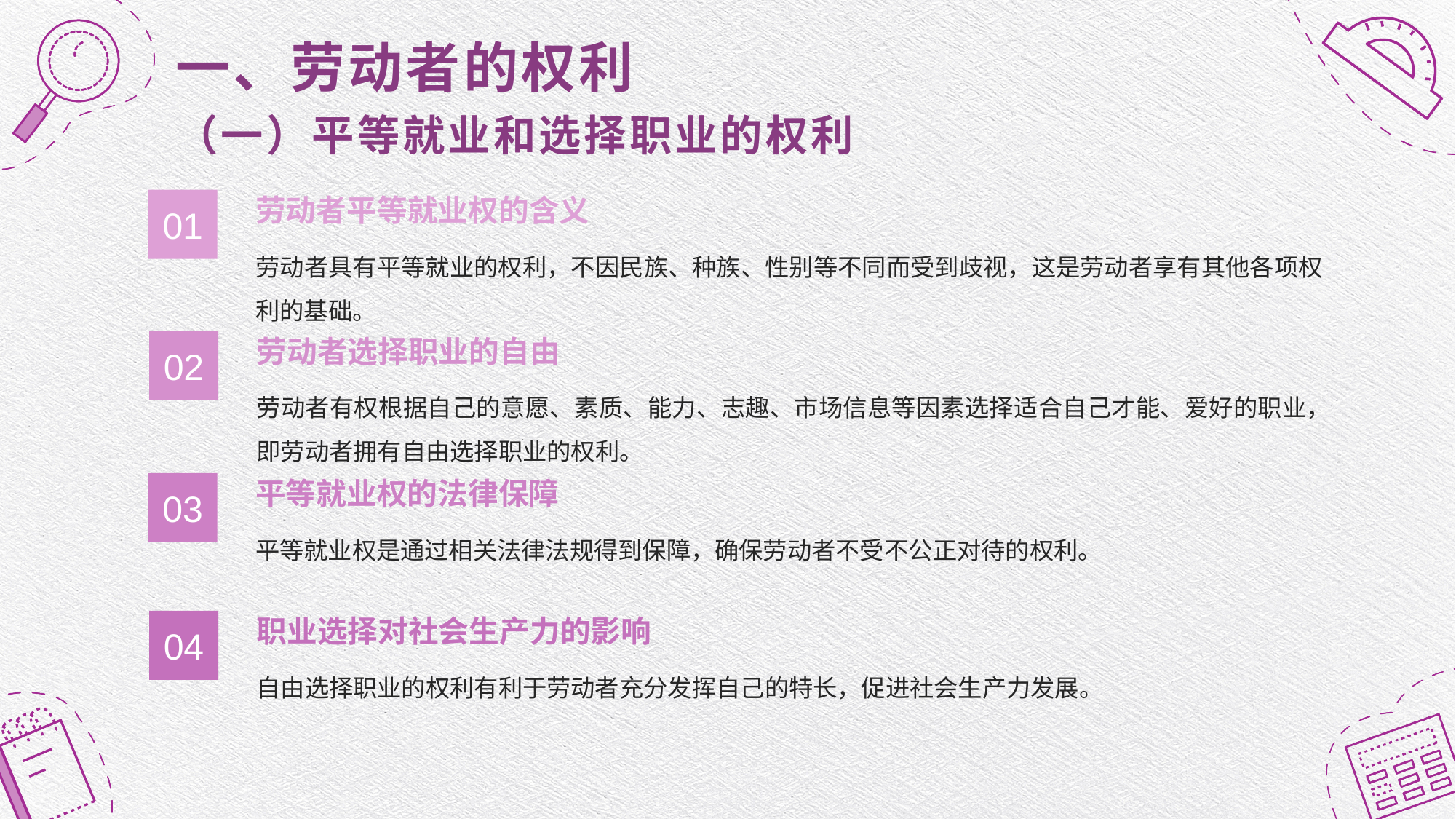

一、劳动者的权利
（一）平等就业和选择职业的权利
劳动者平等就业权的含义
01
劳动者具有平等就业的权利，不因民族、种族、性别等不同而受到歧视，这是劳动者享有其他各项权利的基础。
劳动者选择职业的自由
02
劳动者有权根据自己的意愿、素质、能力、志趣、市场信息等因素选择适合自己才能、爱好的职业，即劳动者拥有自由选择职业的权利。
平等就业权的法律保障
03
平等就业权是通过相关法律法规得到保障，确保劳动者不受不公正对待的权利。
职业选择对社会生产力的影响
04
自由选择职业的权利有利于劳动者充分发挥自己的特长，促进社会生产力发展。